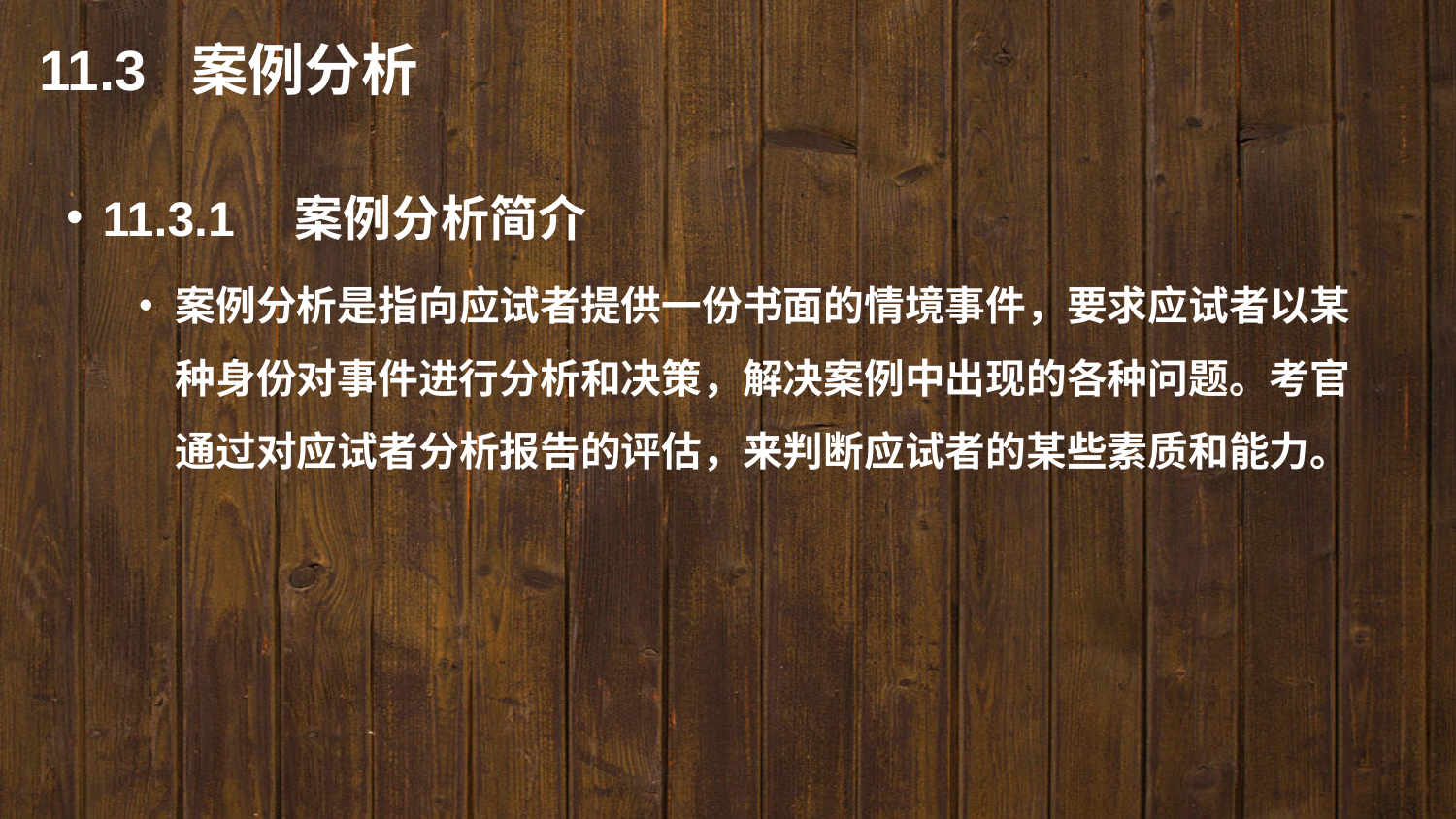

11.3  案例分析
11.3.1　案例分析简介
案例分析是指向应试者提供一份书面的情境事件，要求应试者以某种身份对事件进行分析和决策，解决案例中出现的各种问题。考官通过对应试者分析报告的评估，来判断应试者的某些素质和能力。